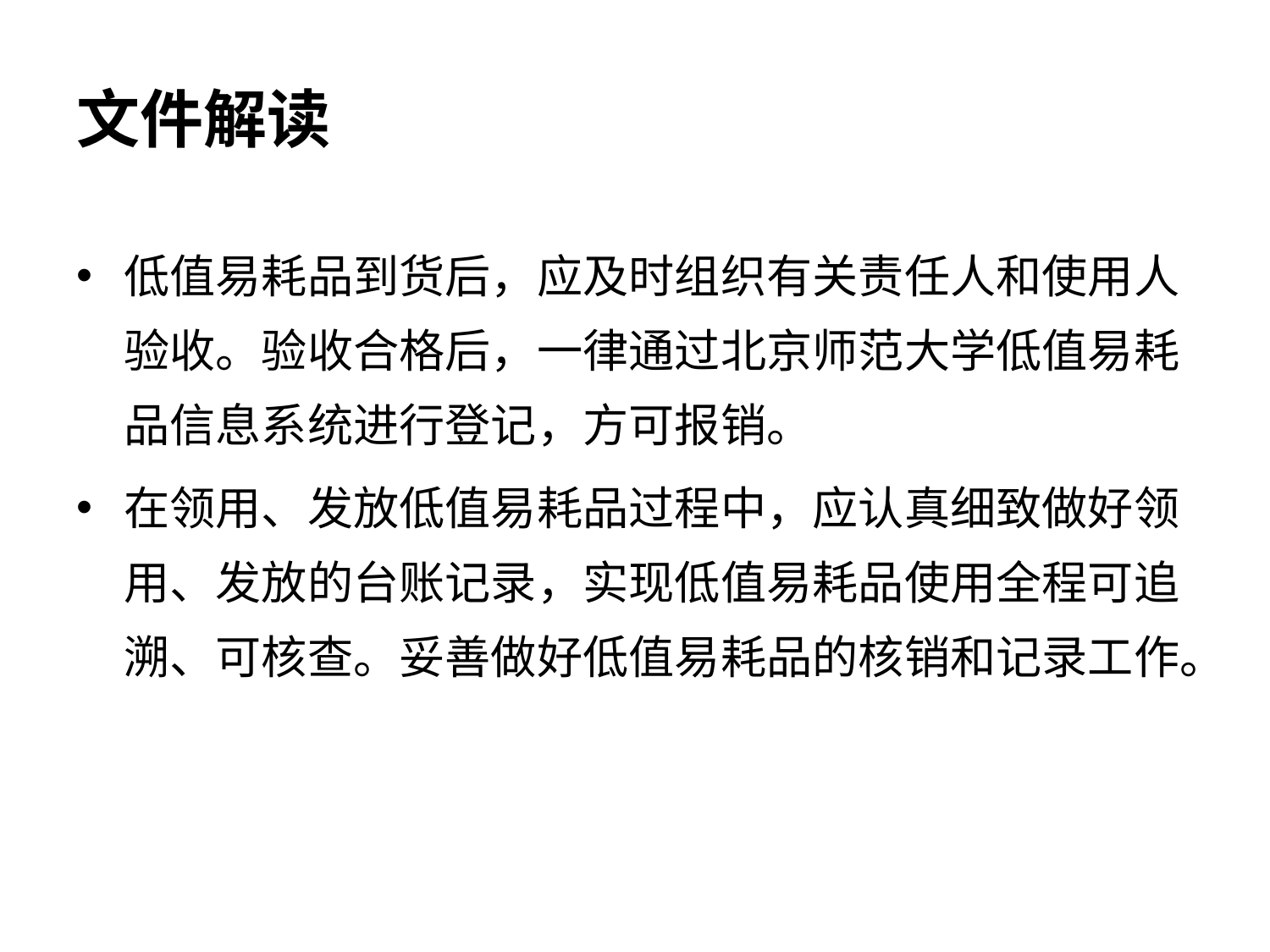

# 文件解读
低值易耗品到货后，应及时组织有关责任人和使用人验收。验收合格后，一律通过北京师范大学低值易耗品信息系统进行登记，方可报销。
在领用、发放低值易耗品过程中，应认真细致做好领用、发放的台账记录，实现低值易耗品使用全程可追溯、可核查。妥善做好低值易耗品的核销和记录工作。